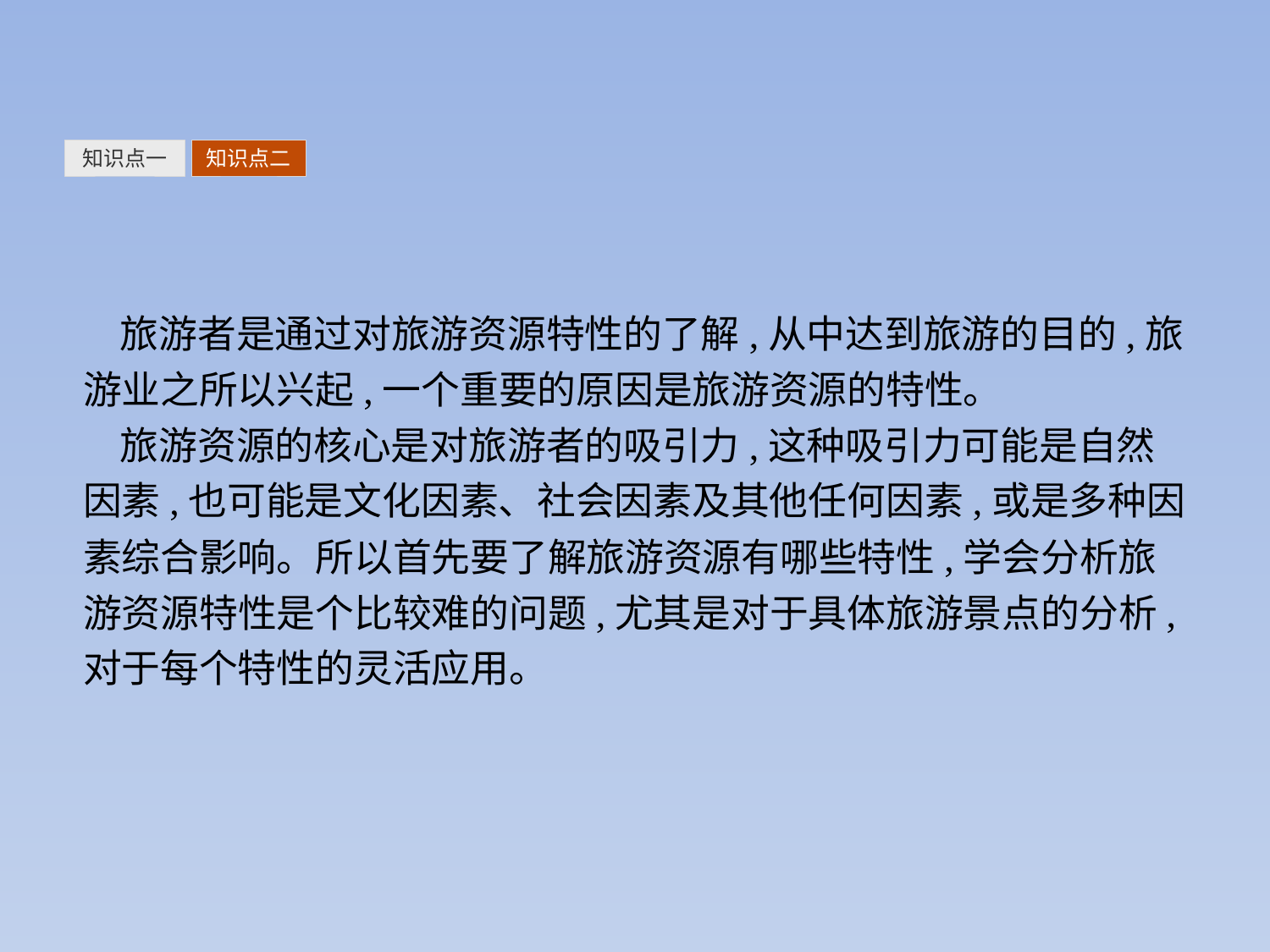

知识点一
知识点二
旅游者是通过对旅游资源特性的了解,从中达到旅游的目的,旅游业之所以兴起,一个重要的原因是旅游资源的特性。
旅游资源的核心是对旅游者的吸引力,这种吸引力可能是自然因素,也可能是文化因素、社会因素及其他任何因素,或是多种因素综合影响。所以首先要了解旅游资源有哪些特性,学会分析旅游资源特性是个比较难的问题,尤其是对于具体旅游景点的分析,对于每个特性的灵活应用。